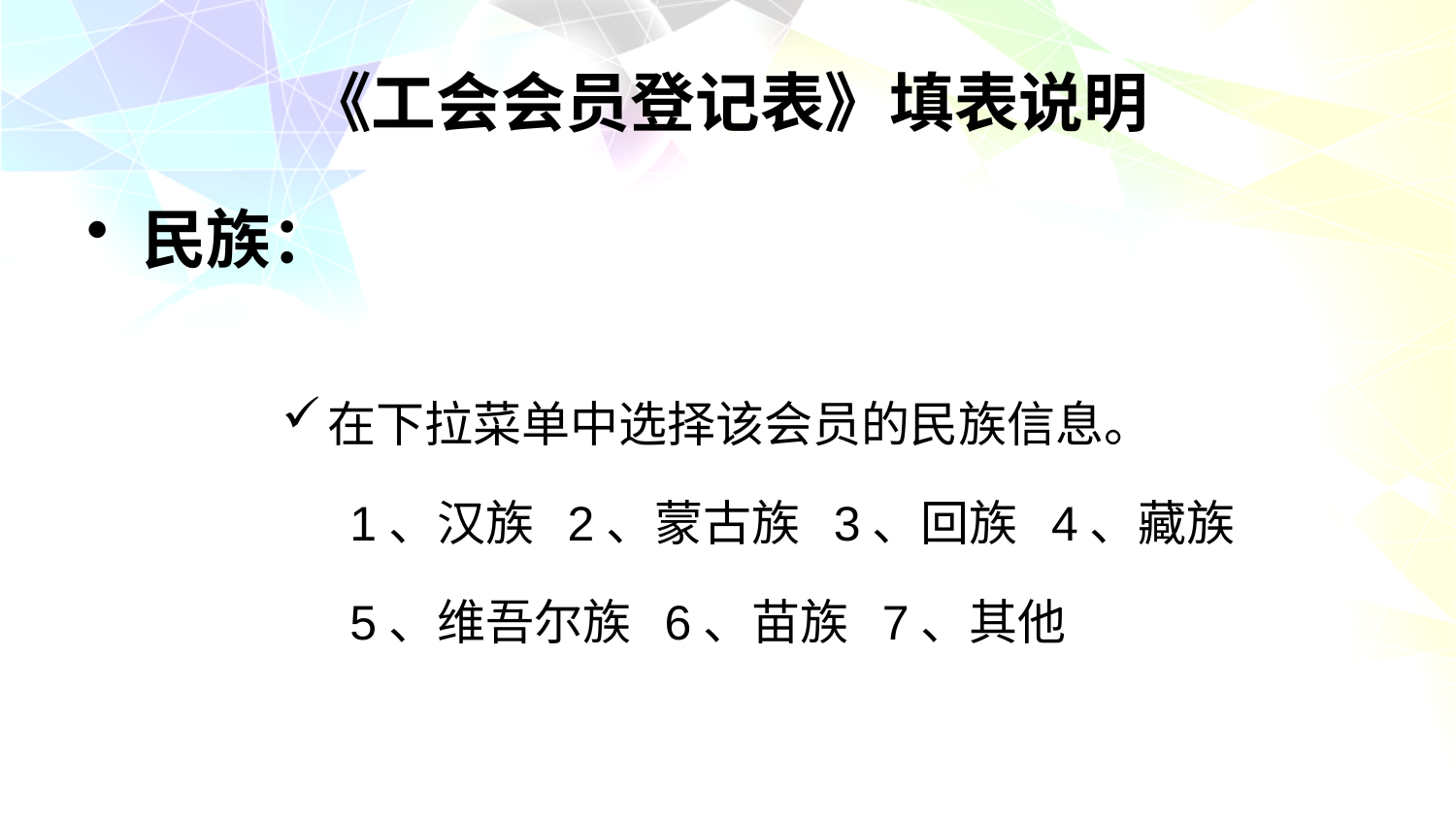

# 《工会会员登记表》填表说明
民族：
在下拉菜单中选择该会员的民族信息。
     1、汉族  2、蒙古族  3、回族  4、藏族
     5、维吾尔族  6、苗族  7、其他